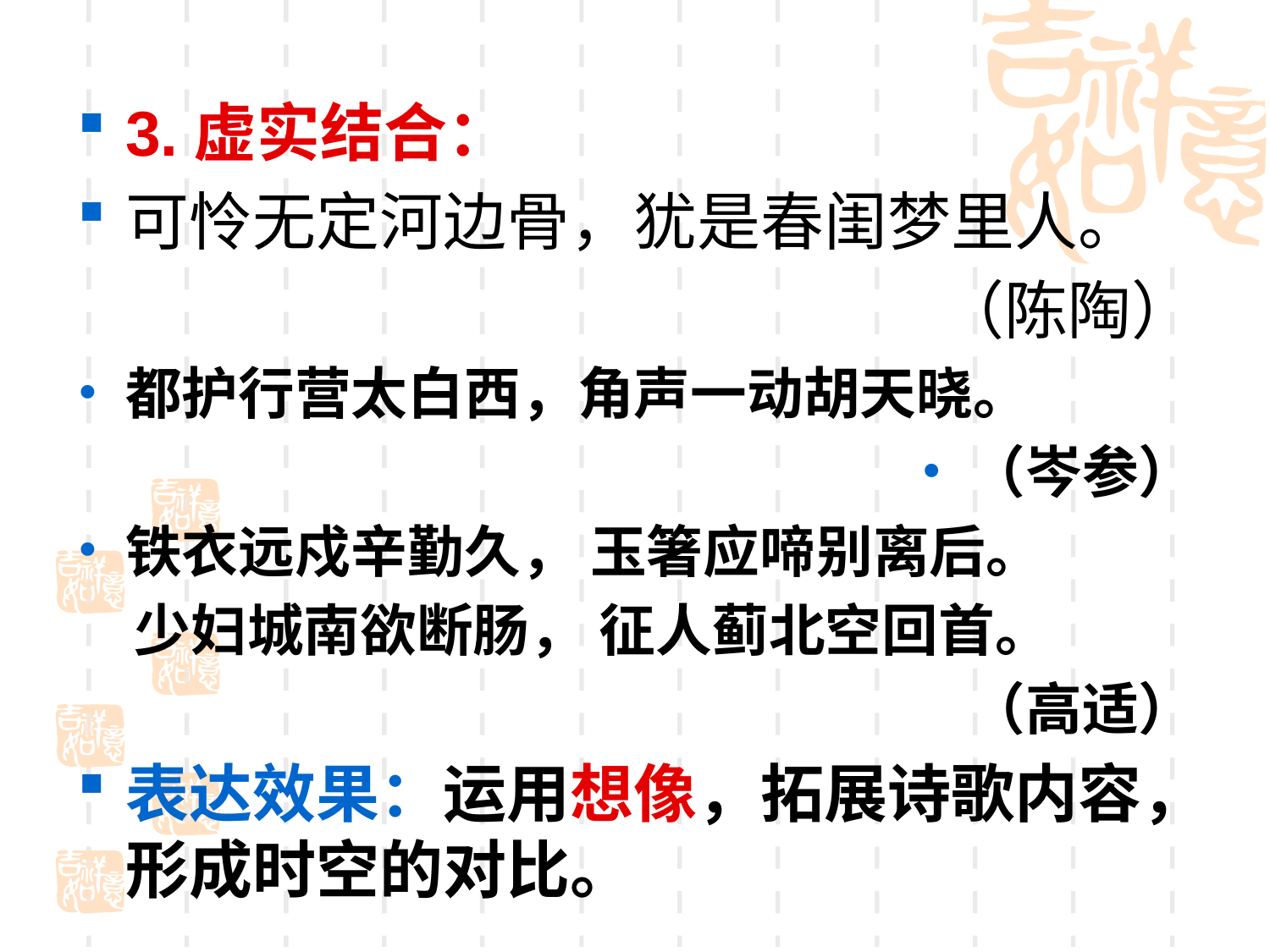

3.虚实结合：
可怜无定河边骨，犹是春闺梦里人。
（陈陶）
都护行营太白西，角声一动胡天晓。
（岑参）
铁衣远戍辛勤久， 玉箸应啼别离后。
　少妇城南欲断肠， 征人蓟北空回首。
（高适）
表达效果：运用想像，拓展诗歌内容，形成时空的对比。